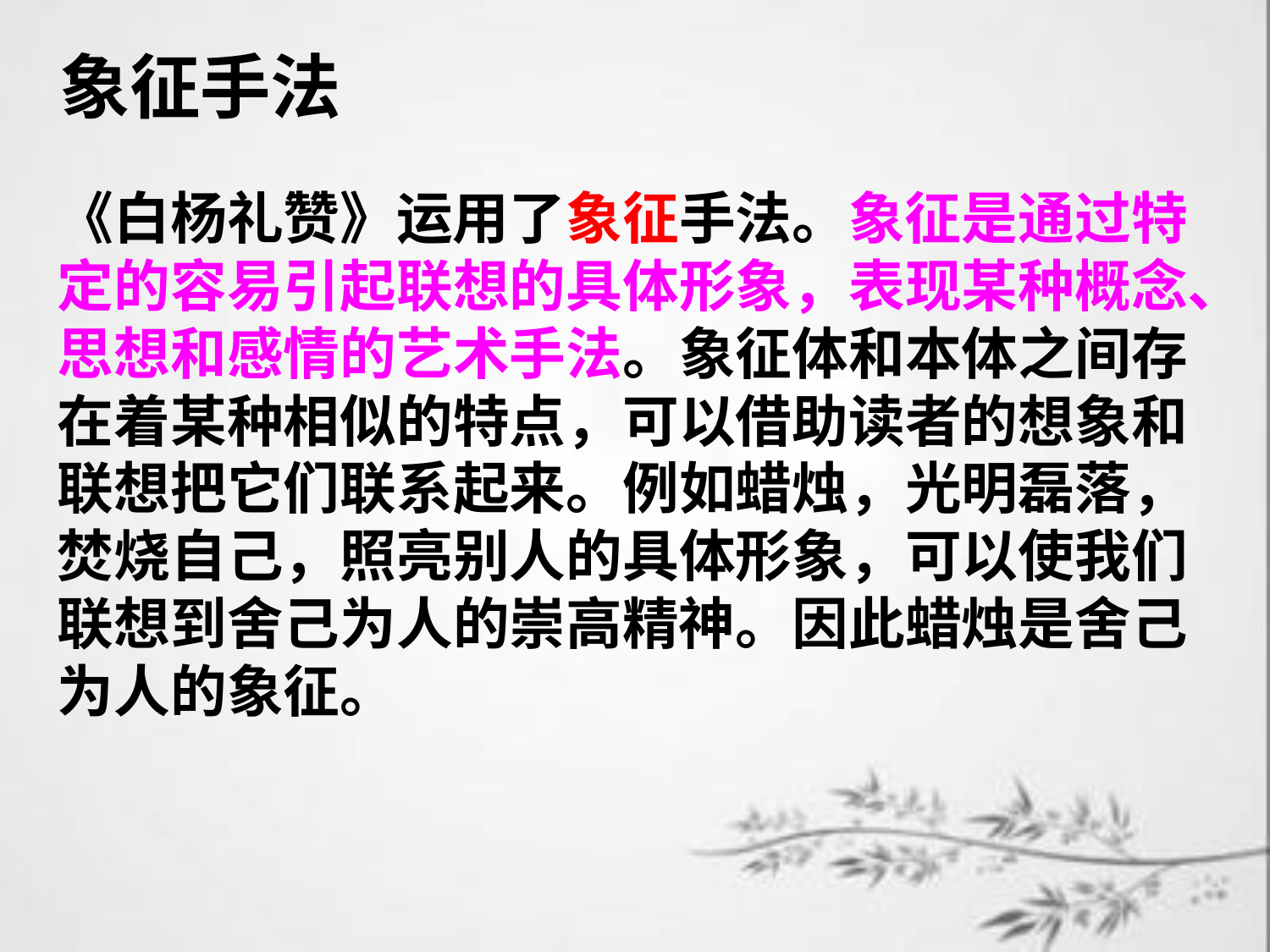

象征手法
《白杨礼赞》运用了象征手法。象征是通过特定的容易引起联想的具体形象，表现某种概念、思想和感情的艺术手法。象征体和本体之间存在着某种相似的特点，可以借助读者的想象和联想把它们联系起来。例如蜡烛，光明磊落，焚烧自己，照亮别人的具体形象，可以使我们联想到舍己为人的崇高精神。因此蜡烛是舍己为人的象征。